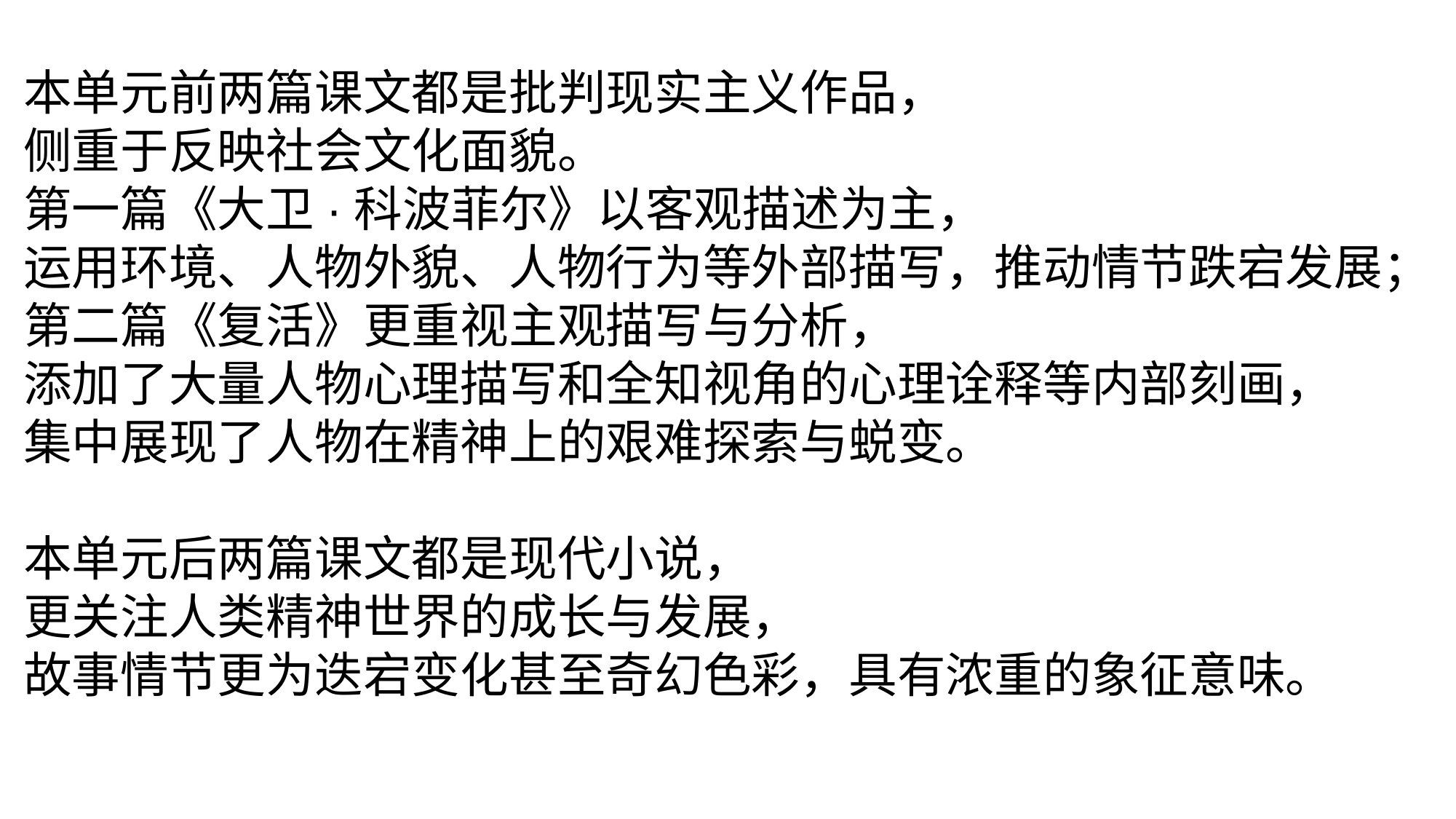

本单元前两篇课文都是批判现实主义作品，
侧重于反映社会文化面貌。
第一篇《大卫·科波菲尔》以客观描述为主，
运用环境、人物外貌、人物行为等外部描写，推动情节跌宕发展；
第二篇《复活》更重视主观描写与分析，
添加了大量人物心理描写和全知视角的心理诠释等内部刻画，
集中展现了人物在精神上的艰难探索与蜕变。

本单元后两篇课文都是现代小说，
更关注人类精神世界的成长与发展，
故事情节更为迭宕变化甚至奇幻色彩，具有浓重的象征意味。